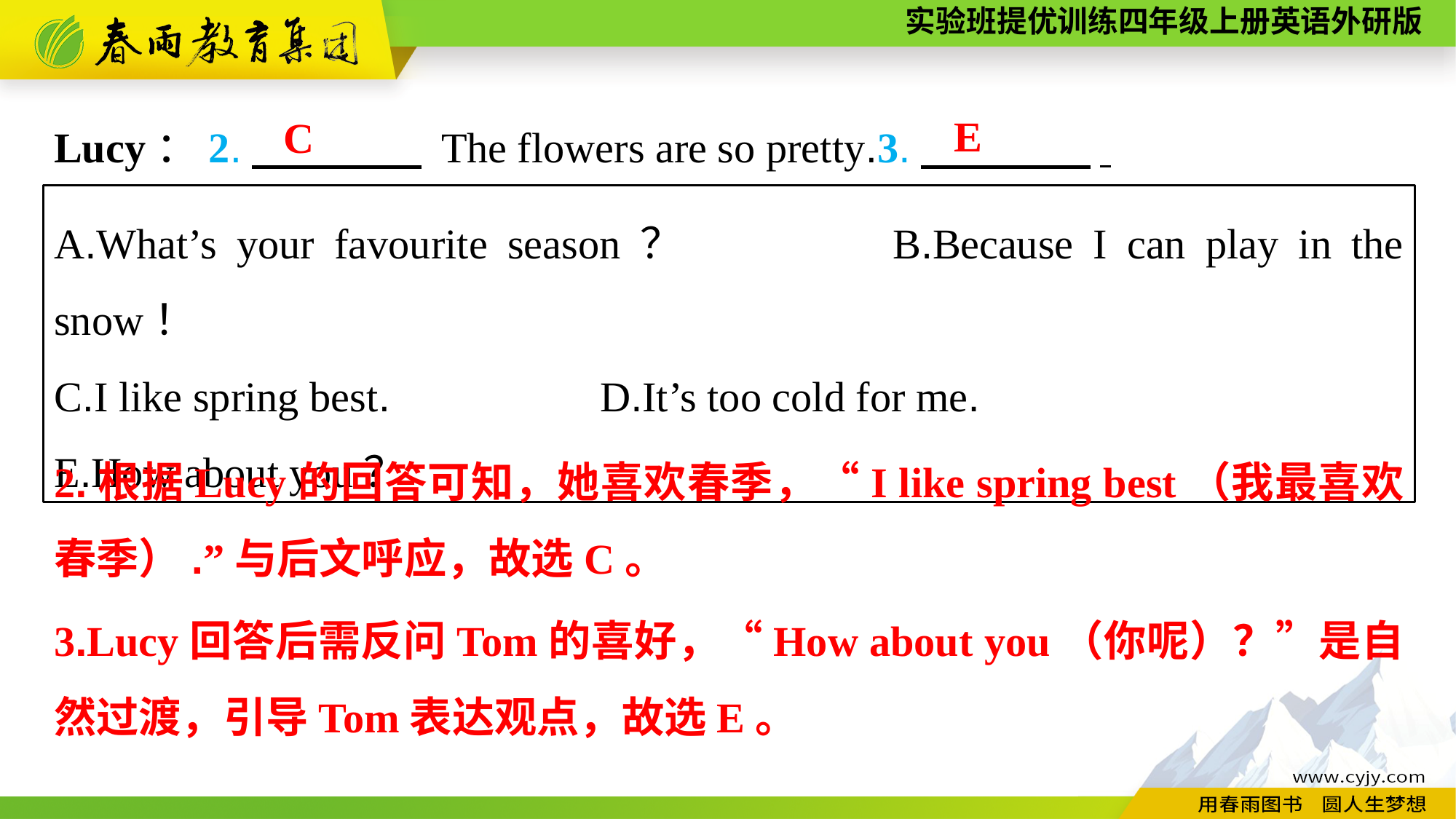

Lucy：2.　　　　 The flowers are so pretty.3.　　　　.
E
C
A.What’s your favourite season？　　	B.Because I can play in the snow！
C.I like spring best.		D.It’s too cold for me.
E.How about you？
2.根据Lucy的回答可知，她喜欢春季，“I like spring best（我最喜欢春季）.”与后文呼应，故选C。
3.Lucy回答后需反问Tom的喜好，“How about you（你呢）？”是自然过渡，引导Tom表达观点，故选E。